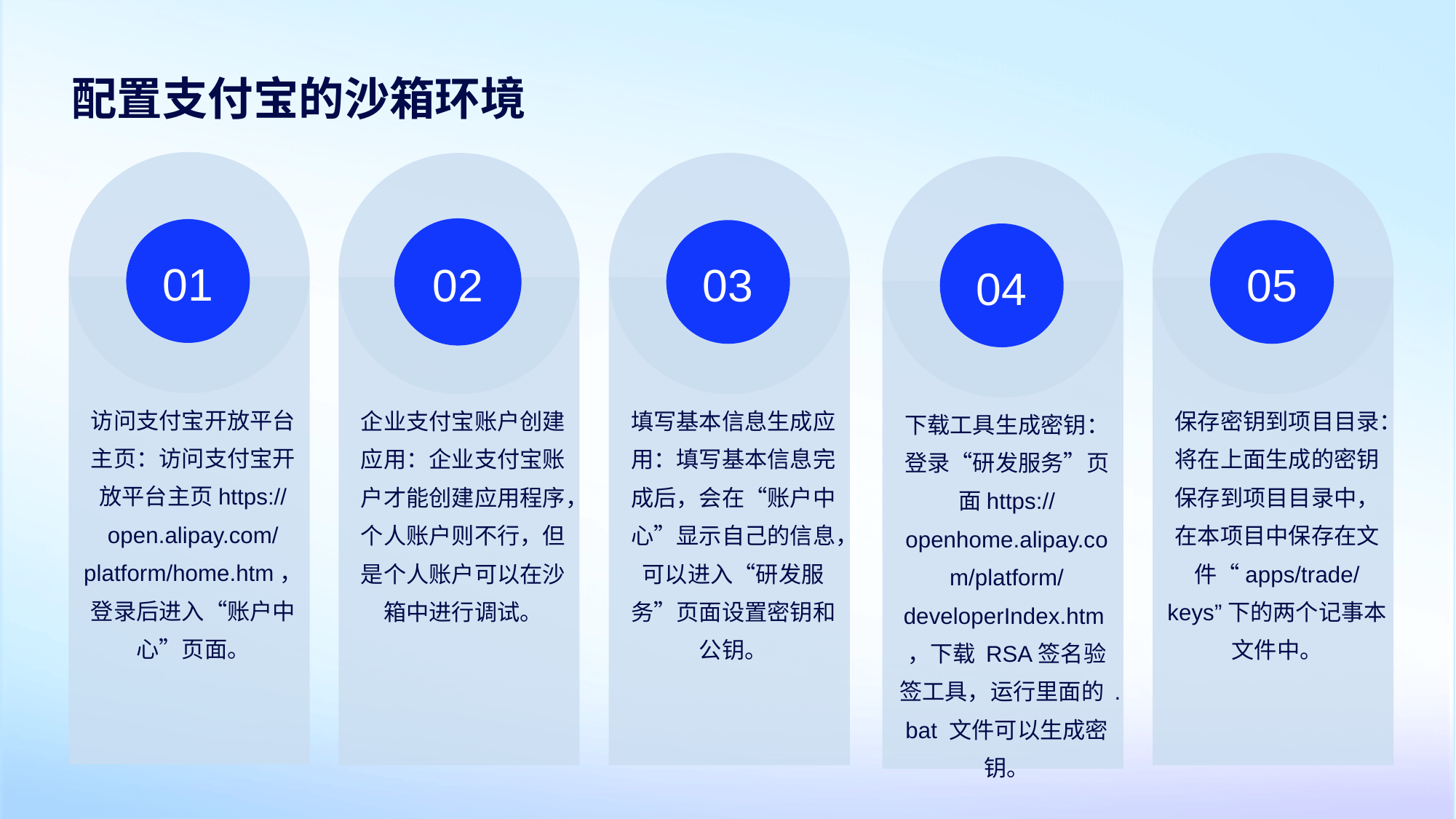

配置支付宝的沙箱环境

01
02
03
05
04

访问支付宝开放平台主页：访问支付宝开放平台主页https://open.alipay.com/platform/home.htm，登录后进入“账户中心”页面。
企业支付宝账户创建应用：企业支付宝账户才能创建应用程序，个人账户则不行，但是个人账户可以在沙箱中进行调试。
填写基本信息生成应用：填写基本信息完成后，会在“账户中心”显示自己的信息，可以进入“研发服务”页面设置密钥和公钥。
保存密钥到项目目录：将在上面生成的密钥保存到项目目录中，在本项目中保存在文件“apps/trade/keys”下的两个记事本文件中。
下载工具生成密钥：登录“研发服务”页面https://openhome.alipay.com/platform/developerIndex.htm，下载 RSA签名验签工具，运行里面的 .bat 文件可以生成密钥。